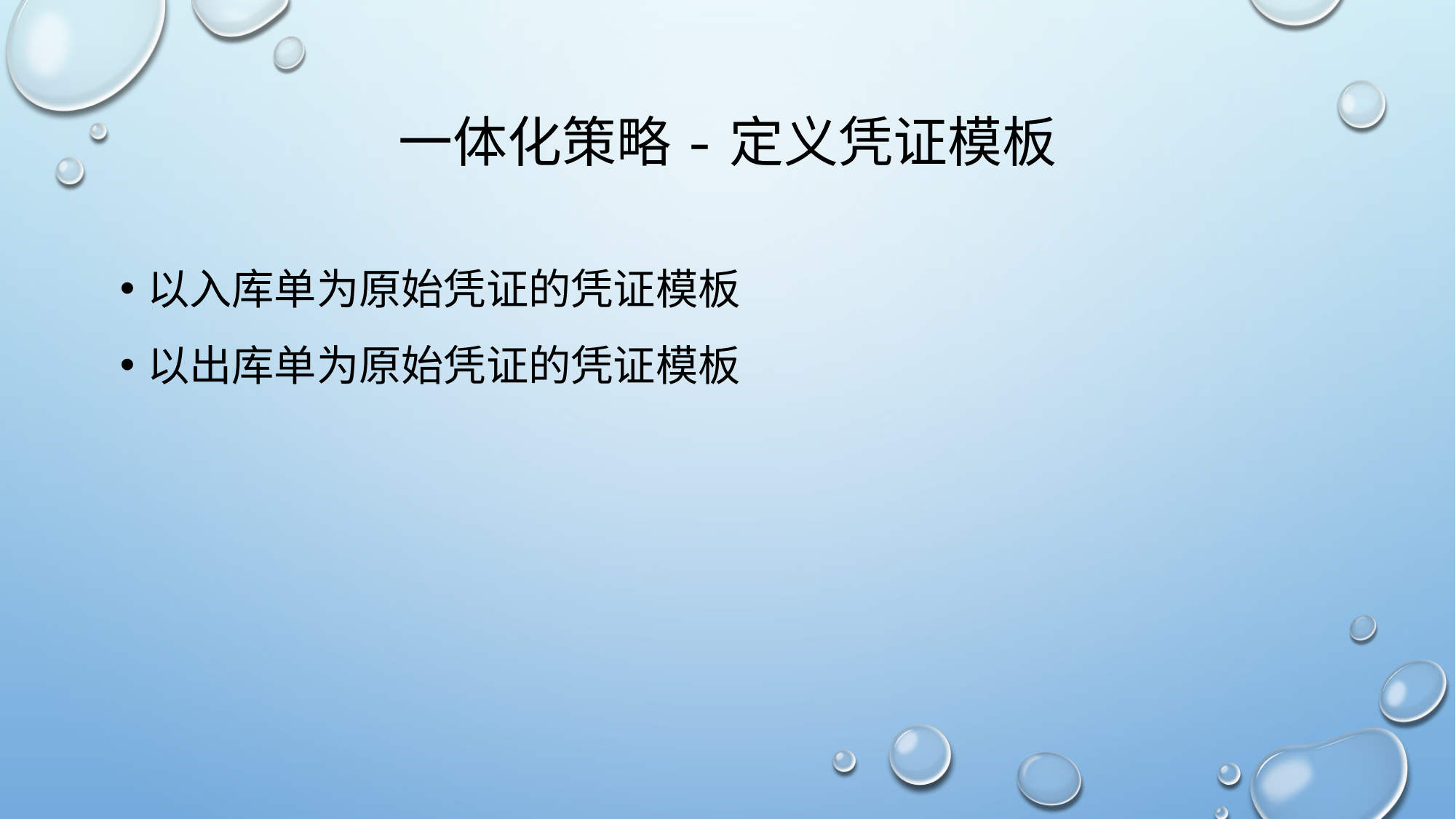

# 一体化策略-定义凭证模板
以入库单为原始凭证的凭证模板
以出库单为原始凭证的凭证模板